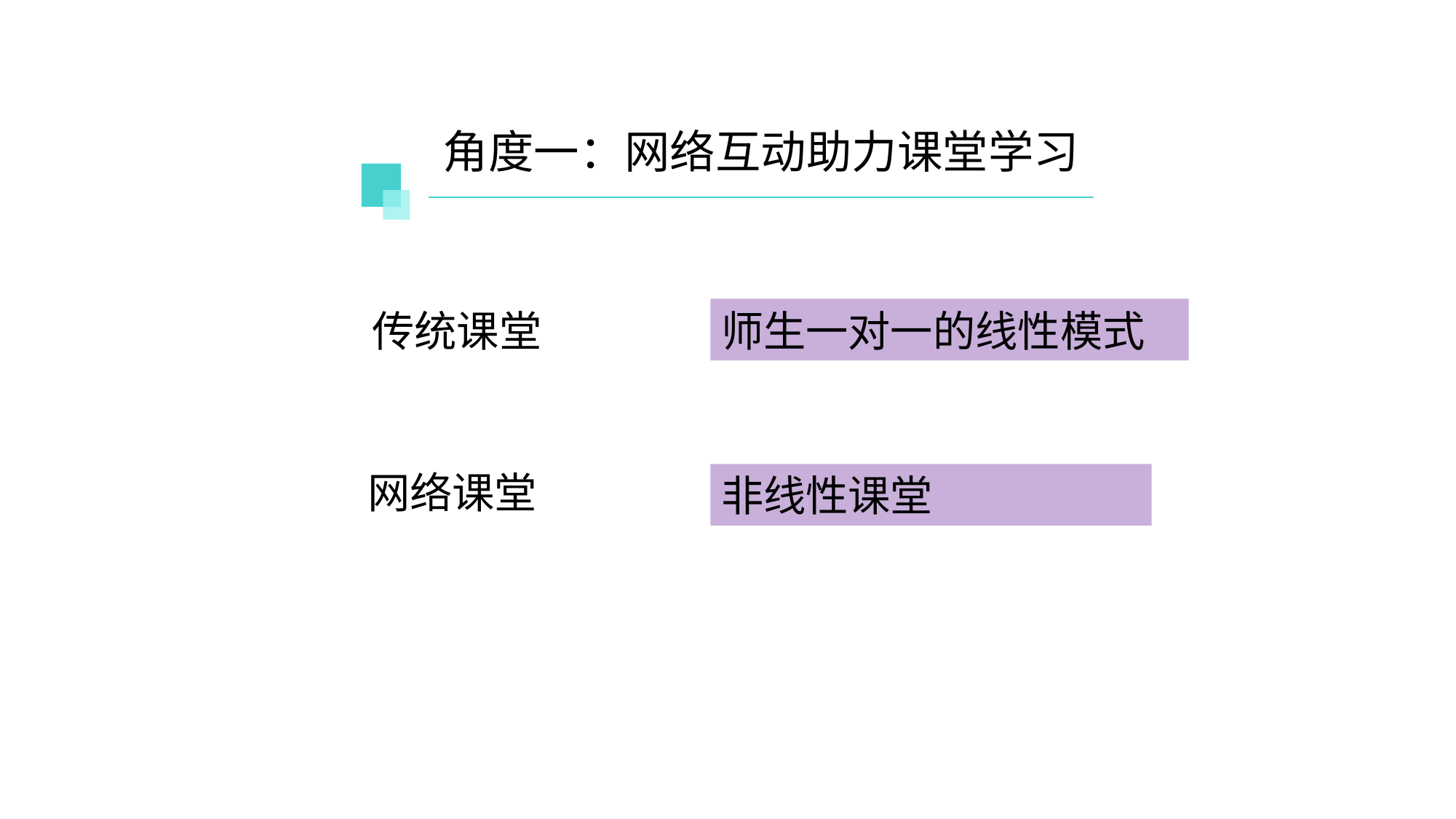

角度一：网络互动助力课堂学习

传统课堂
师生一对一的线性模式
网络课堂
非线性课堂